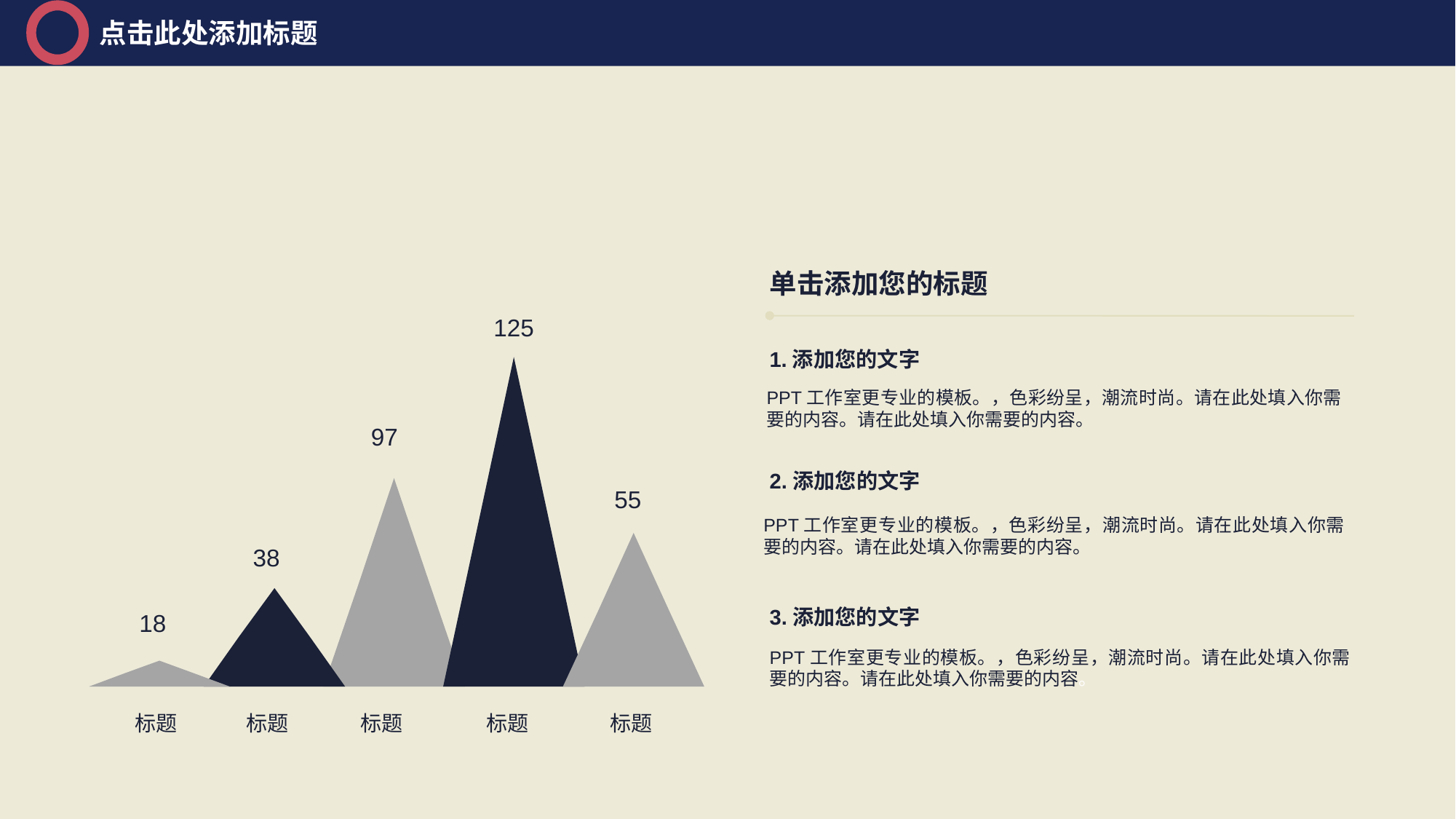

点击此处添加标题
单击添加您的标题
125
1.添加您的文字
PPT工作室更专业的模板。，色彩纷呈，潮流时尚。请在此处填入你需要的内容。请在此处填入你需要的内容。

97
2.添加您的文字
PPT工作室更专业的模板。，色彩纷呈，潮流时尚。请在此处填入你需要的内容。请在此处填入你需要的内容。

55

38

 3.添加您的文字
18
PPT工作室更专业的模板。，色彩纷呈，潮流时尚。请在此处填入你需要的内容。请在此处填入你需要的内容。

标题
标题
标题
标题
标题